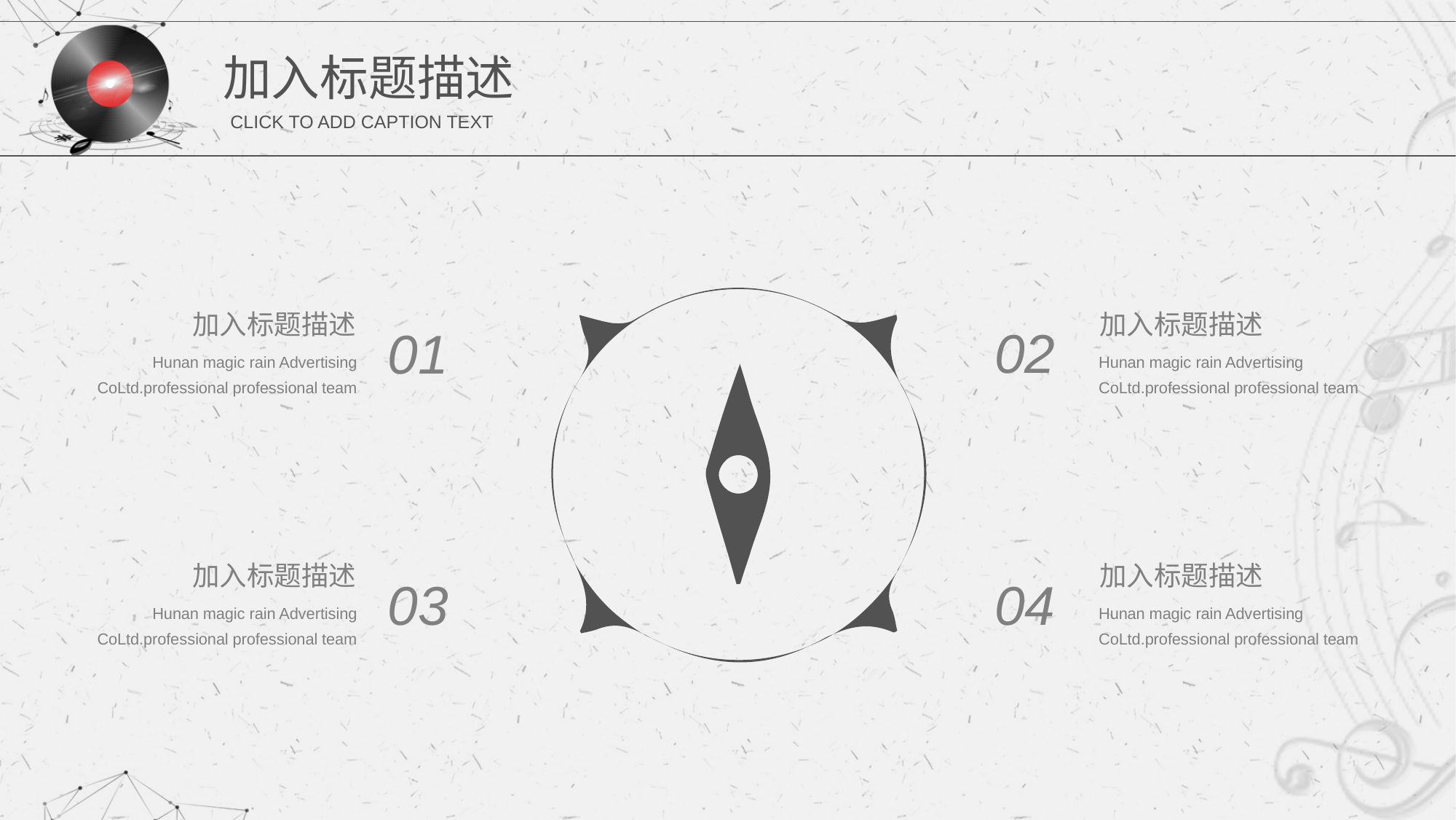

加入标题描述
CLICK TO ADD CAPTION TEXT

加入标题描述
Hunan magic rain Advertising CoLtd.professional professional team
01
加入标题描述
Hunan magic rain Advertising CoLtd.professional professional team
02
加入标题描述
Hunan magic rain Advertising CoLtd.professional professional team
03
加入标题描述
Hunan magic rain Advertising CoLtd.professional professional team
04